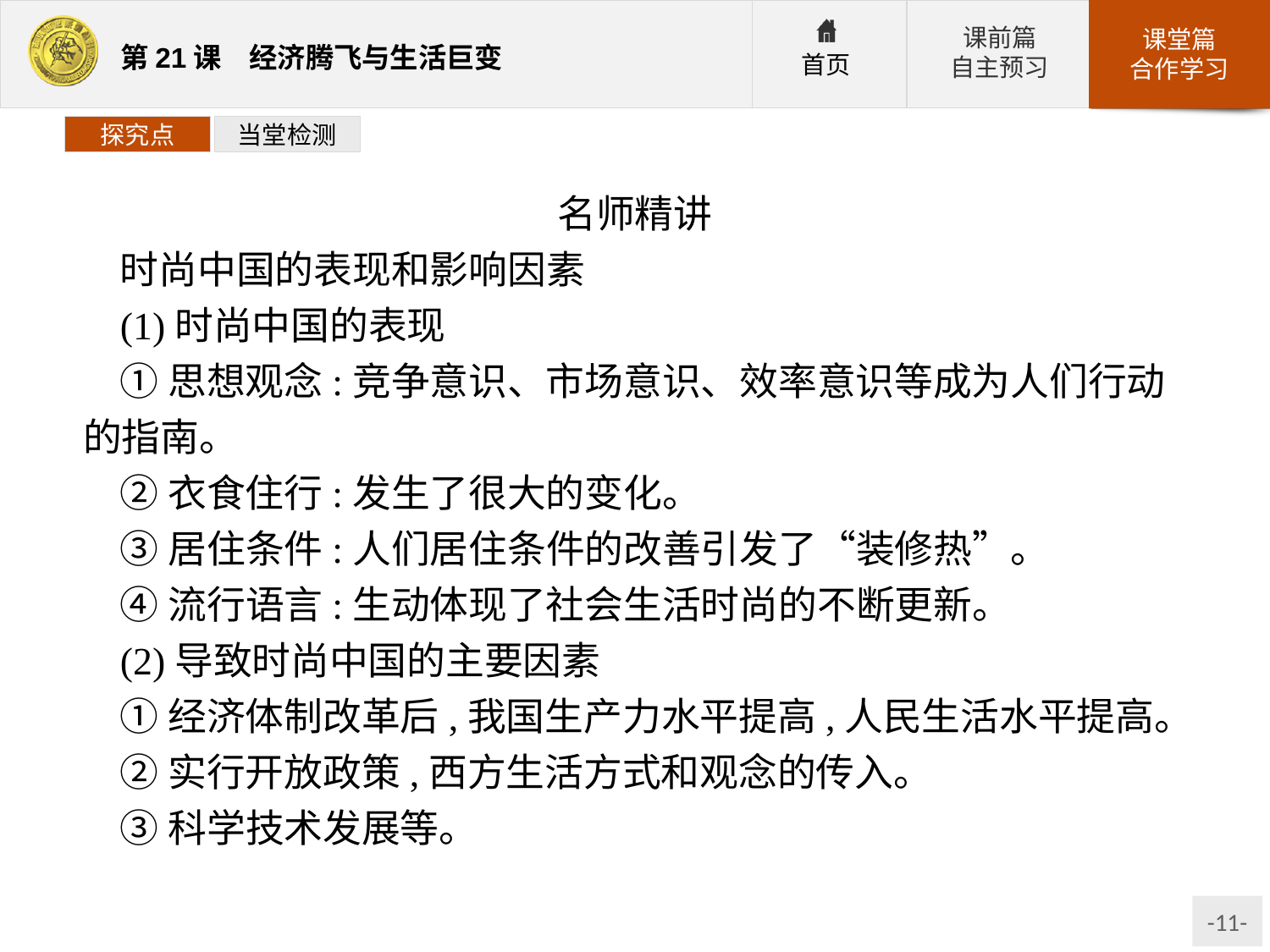

探究点
当堂检测
名师精讲
时尚中国的表现和影响因素
(1)时尚中国的表现
①思想观念:竞争意识、市场意识、效率意识等成为人们行动的指南。
②衣食住行:发生了很大的变化。
③居住条件:人们居住条件的改善引发了“装修热”。
④流行语言:生动体现了社会生活时尚的不断更新。
(2)导致时尚中国的主要因素
①经济体制改革后,我国生产力水平提高,人民生活水平提高。
②实行开放政策,西方生活方式和观念的传入。
③科学技术发展等。